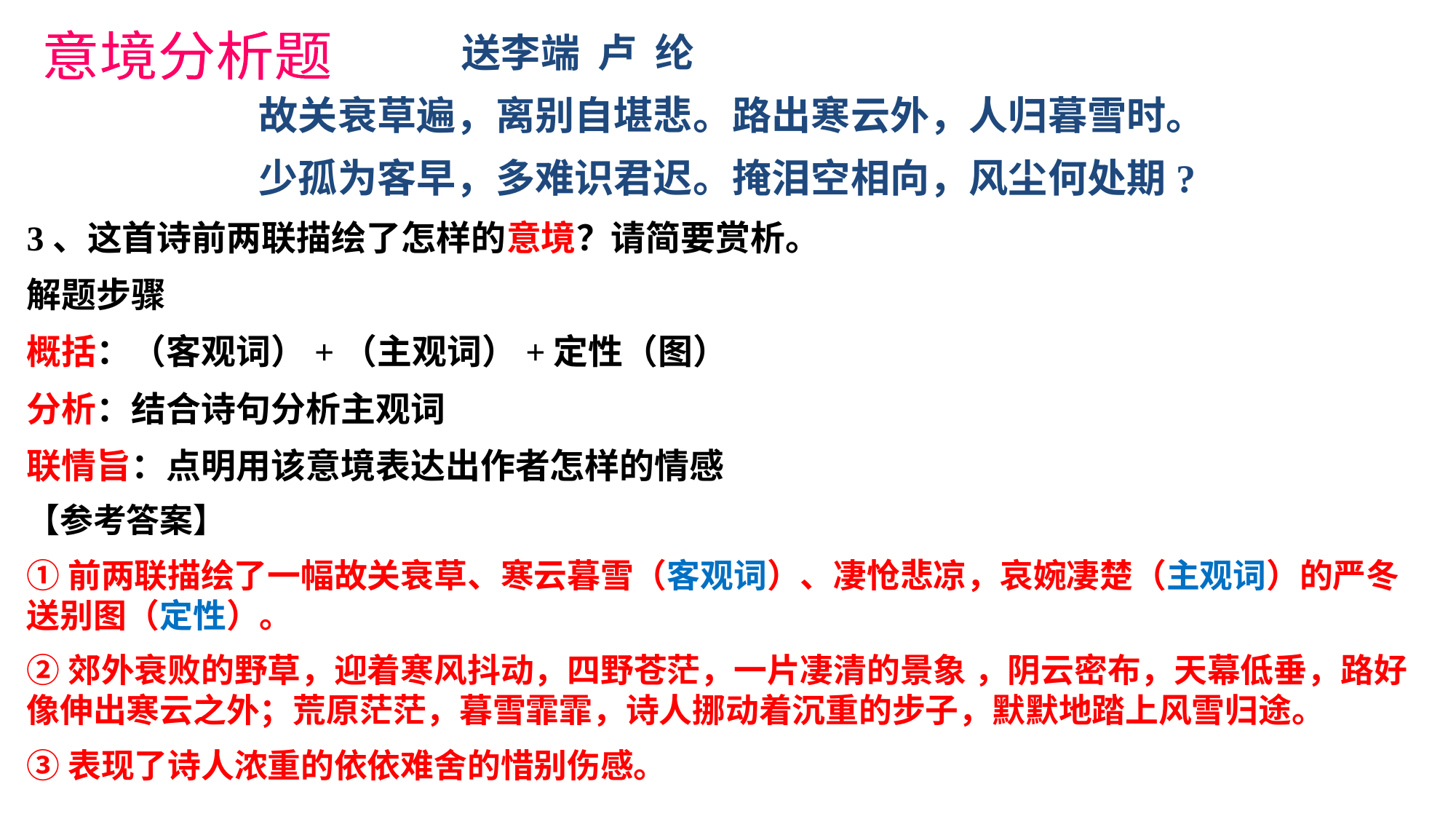

送李端  卢  纶
                         故关衰草遍，离别自堪悲。路出寒云外，人归暮雪时。
                         少孤为客早，多难识君迟。掩泪空相向，风尘何处期?
3、这首诗前两联描绘了怎样的意境？请简要赏析。
解题步骤
概括：（客观词）+（主观词）+定性（图）
分析：结合诗句分析主观词
联情旨：点明用该意境表达出作者怎样的情感
意境分析题
【参考答案】
①前两联描绘了一幅故关衰草、寒云暮雪（客观词）、凄怆悲凉，哀婉凄楚（主观词）的严冬送别图（定性）。
②郊外衰败的野草，迎着寒风抖动，四野苍茫，一片凄清的景象 ，阴云密布，天幕低垂，路好像伸出寒云之外；荒原茫茫，暮雪霏霏，诗人挪动着沉重的步子，默默地踏上风雪归途。
③表现了诗人浓重的依依难舍的惜别伤感。